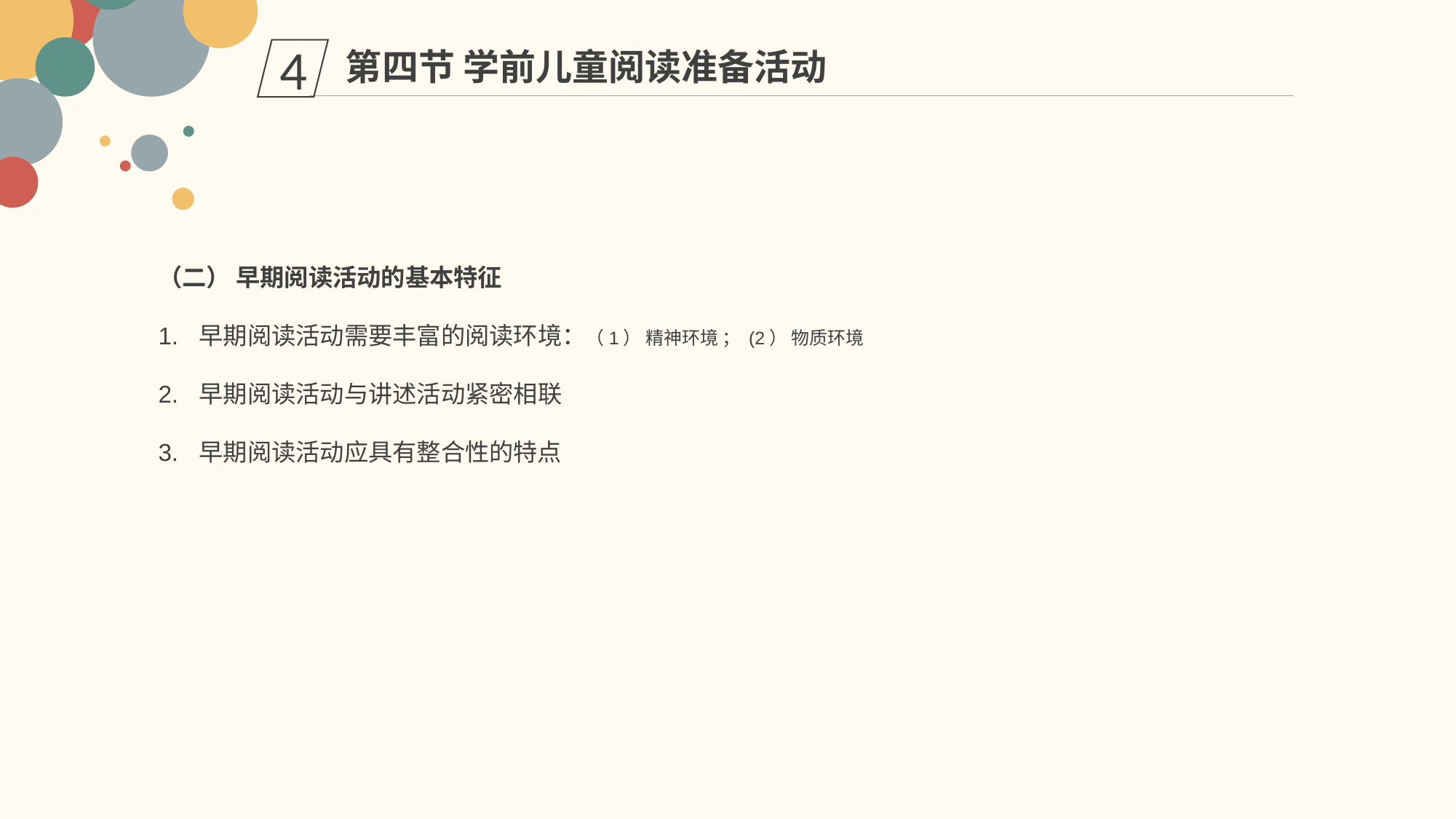

第四节 学前儿童阅读准备活动
4
（二） 早期阅读活动的基本特征
早期阅读活动需要丰富的阅读环境：（1） 精神环境 ； (2） 物质环境
早期阅读活动与讲述活动紧密相联
早期阅读活动应具有整合性的特点